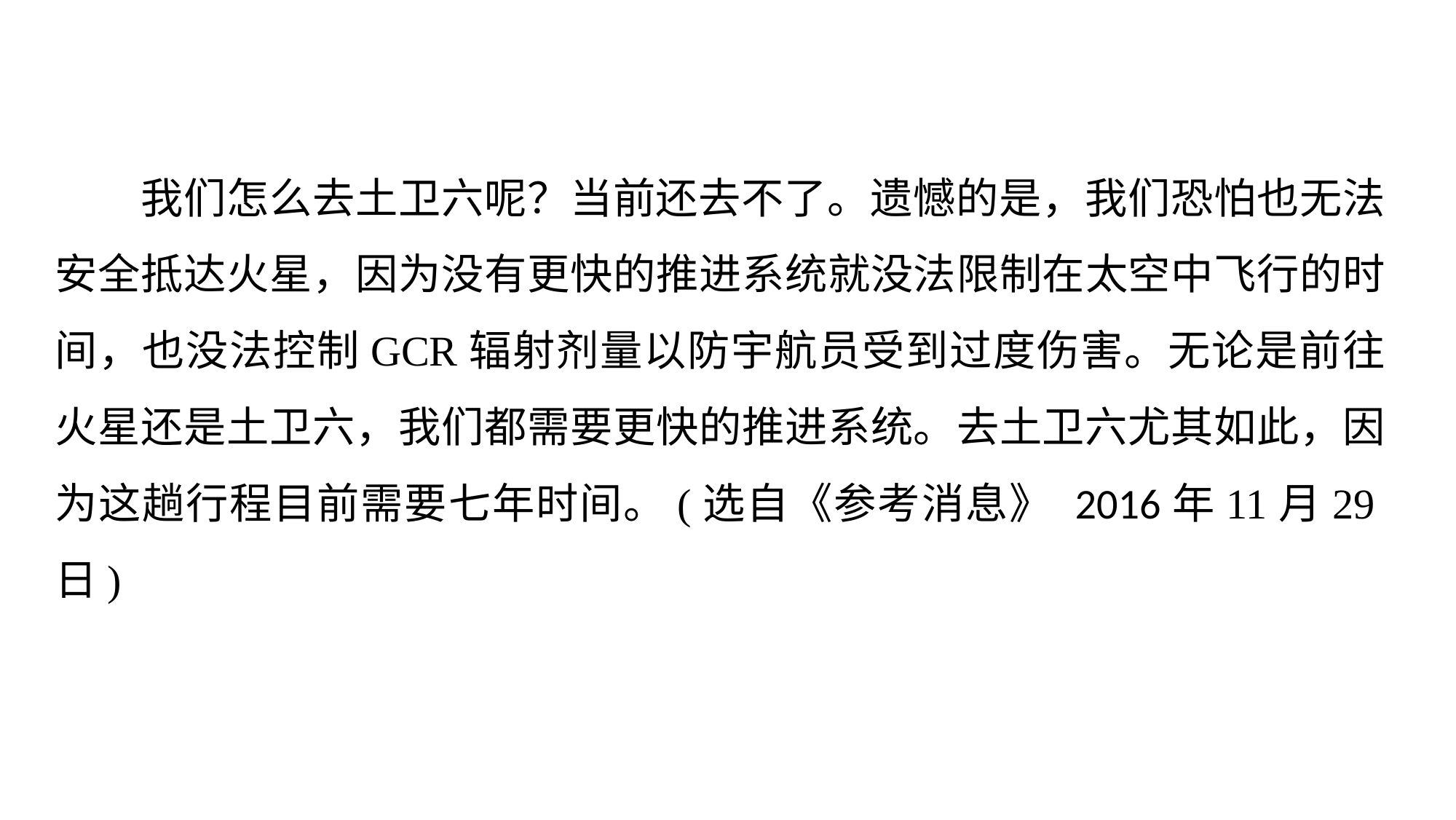

我们怎么去土卫六呢？当前还去不了。遗憾的是，我们恐怕也无法安全抵达火星，因为没有更快的推进系统就没法限制在太空中飞行的时间，也没法控制GCR辐射剂量以防宇航员受到过度伤害。无论是前往火星还是土卫六，我们都需要更快的推进系统。去土卫六尤其如此，因为这趟行程目前需要七年时间。(选自《参考消息》 2016年11月29日)